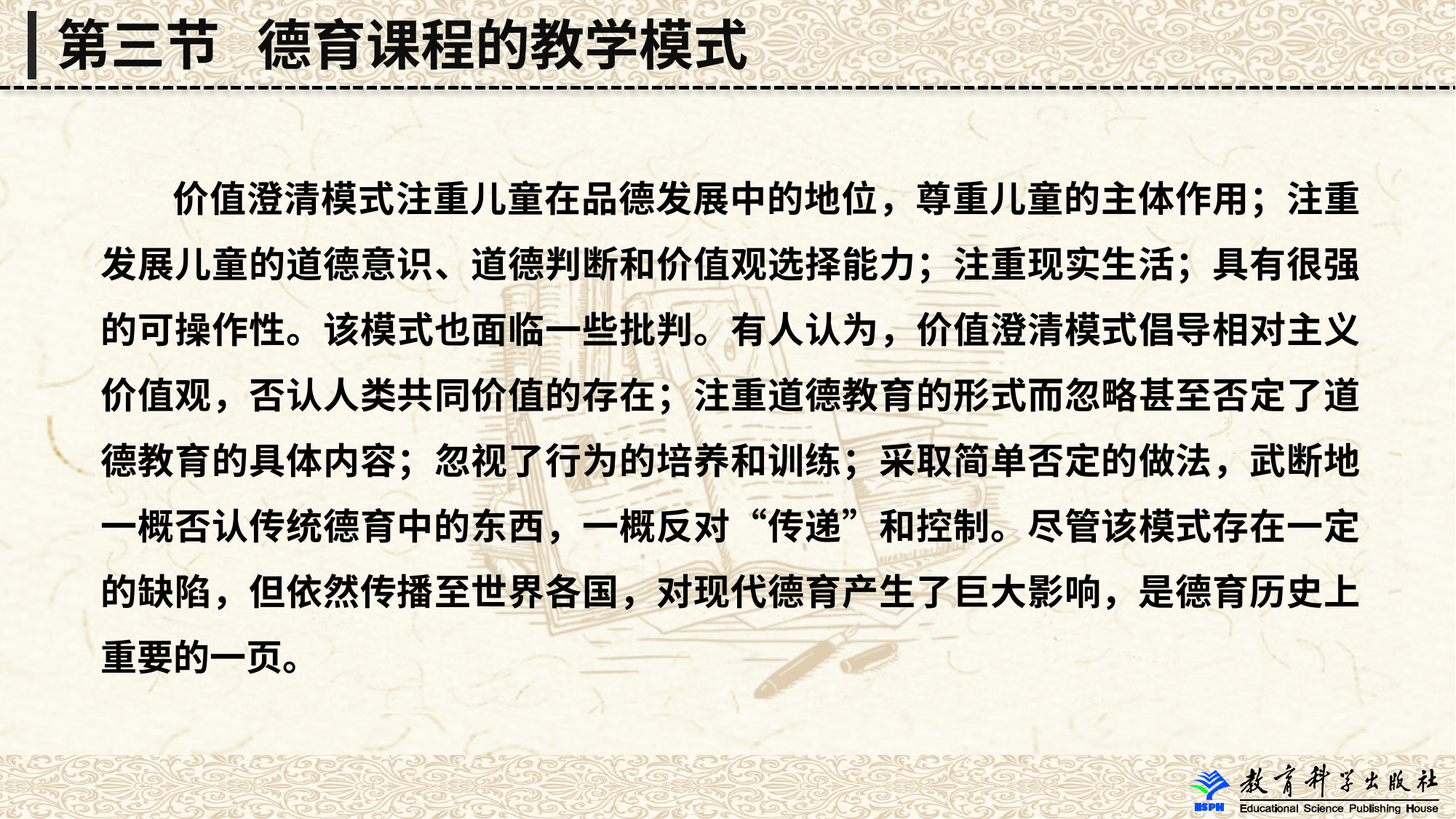

第三节   德育课程的教学模式
       价值澄清模式注重儿童在品德发展中的地位，尊重儿童的主体作用；注重发展儿童的道德意识、道德判断和价值观选择能力；注重现实生活；具有很强的可操作性。该模式也面临一些批判。有人认为，价值澄清模式倡导相对主义价值观，否认人类共同价值的存在；注重道德教育的形式而忽略甚至否定了道德教育的具体内容；忽视了行为的培养和训练；采取简单否定的做法，武断地一概否认传统德育中的东西，一概反对“传递”和控制。尽管该模式存在一定的缺陷，但依然传播至世界各国，对现代德育产生了巨大影响，是德育历史上重要的一页。